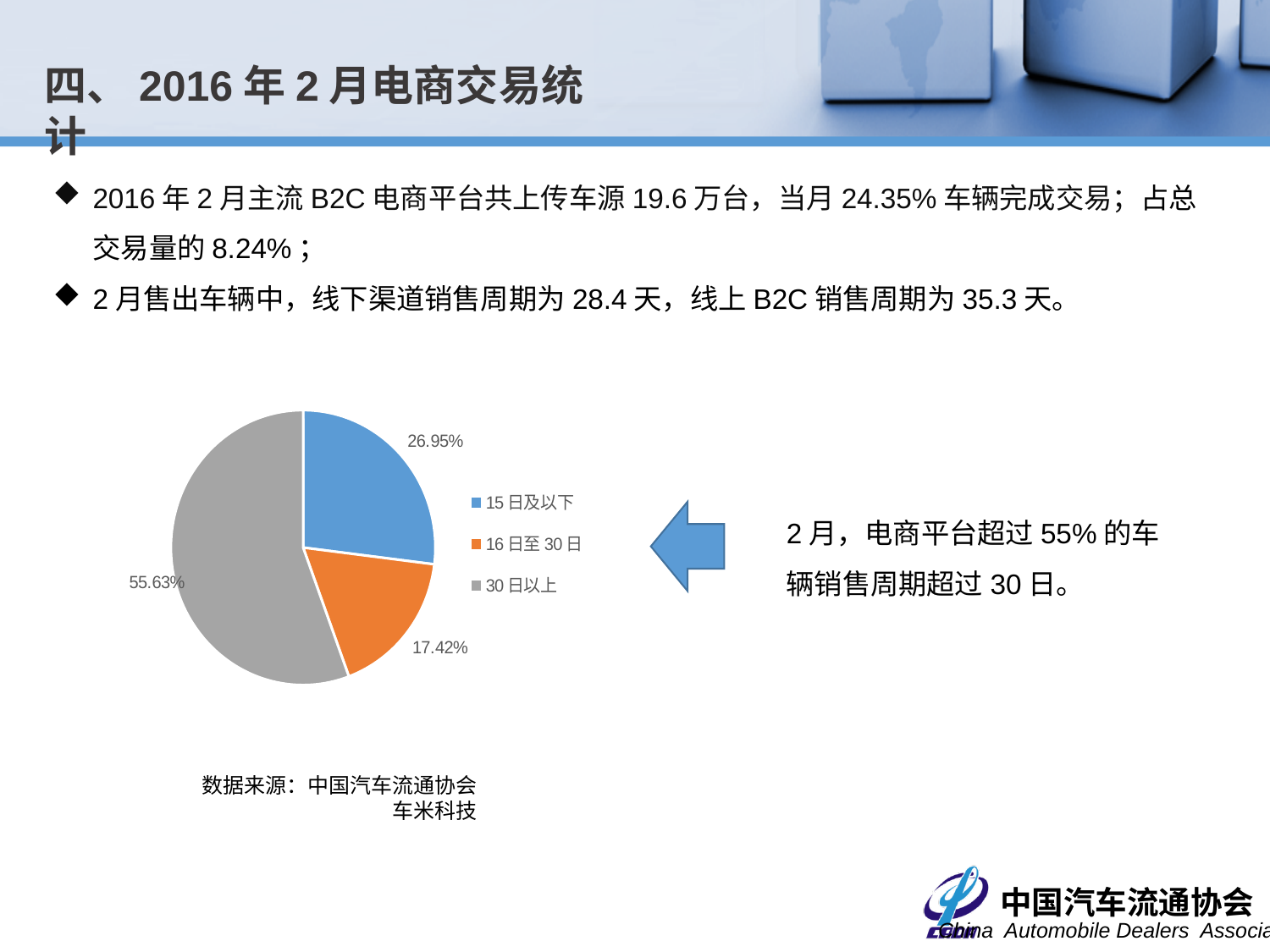

四、2016年2月电商交易统计
2016年2月主流B2C电商平台共上传车源19.6万台，当月24.35%车辆完成交易；占总交易量的8.24%；
2月售出车辆中，线下渠道销售周期为28.4天，线上B2C销售周期为35.3天。

### Chart

| Category | 销量占比 |
|---|---|
| 15日及以下 | 0.26954081327999063 |
| 16日至30日 | 0.17418045022989193 |
| 30日以上 | 0.5562787364901179 |
2月，电商平台超过55%的车辆销售周期超过30日。

数据来源：中国汽车流通协会
车米科技